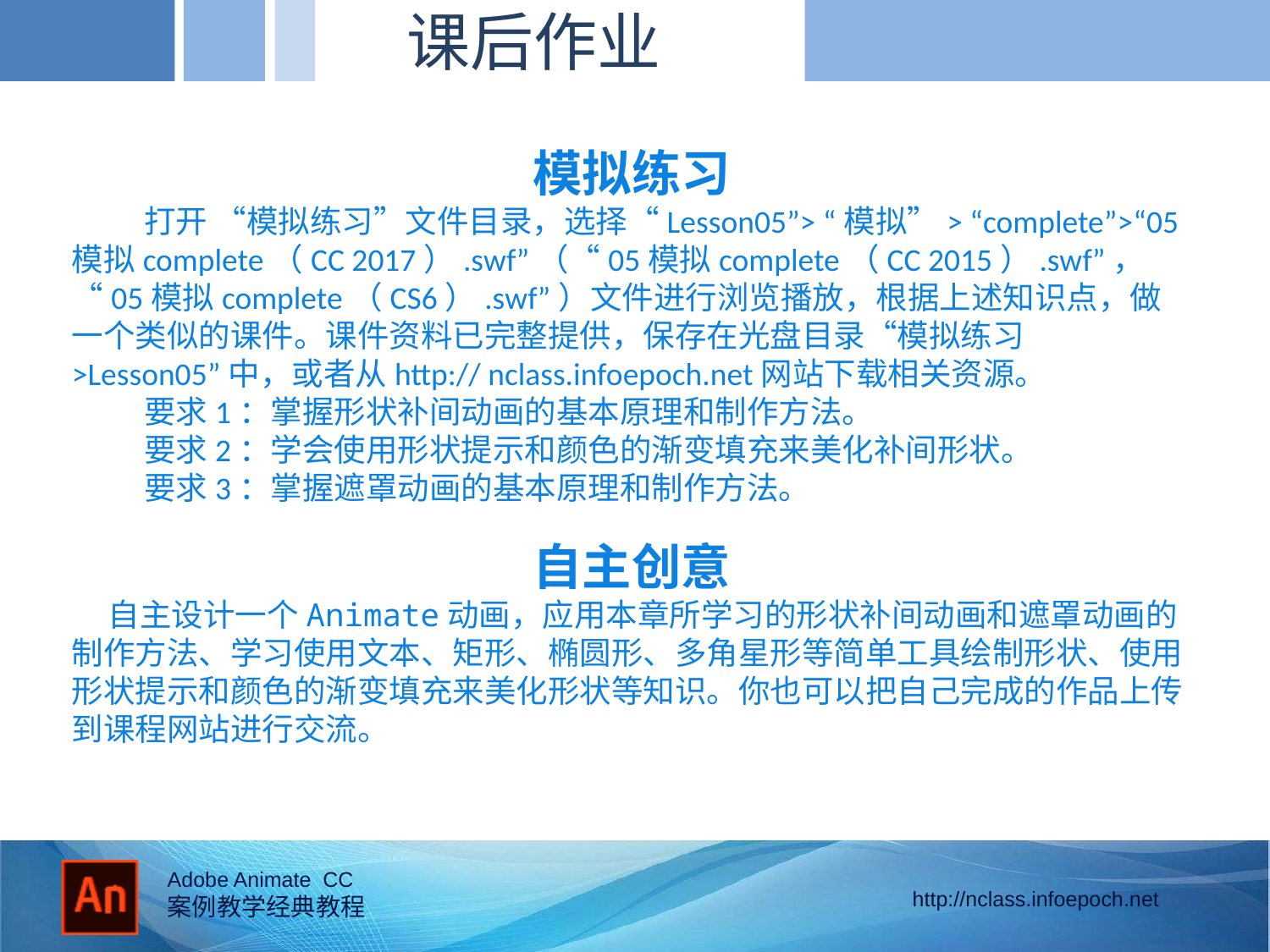

课后作业
模拟练习
         打开 “模拟练习”文件目录，选择“Lesson05”> “模拟”> “complete”>“05模拟complete（CC 2017）.swf”（“05模拟complete（CC 2015）.swf”，“05模拟complete（CS6）.swf”）文件进行浏览播放，根据上述知识点，做一个类似的课件。课件资料已完整提供，保存在光盘目录“模拟练习>Lesson05”中，或者从http:// nclass.infoepoch.net网站下载相关资源。
         要求1：掌握形状补间动画的基本原理和制作方法。
         要求2：学会使用形状提示和颜色的渐变填充来美化补间形状。
         要求3：掌握遮罩动画的基本原理和制作方法。
自主创意
    自主设计一个Animate动画，应用本章所学习的形状补间动画和遮罩动画的制作方法、学习使用文本、矩形、椭圆形、多角星形等简单工具绘制形状、使用形状提示和颜色的渐变填充来美化形状等知识。你也可以把自己完成的作品上传到课程网站进行交流。
的径向